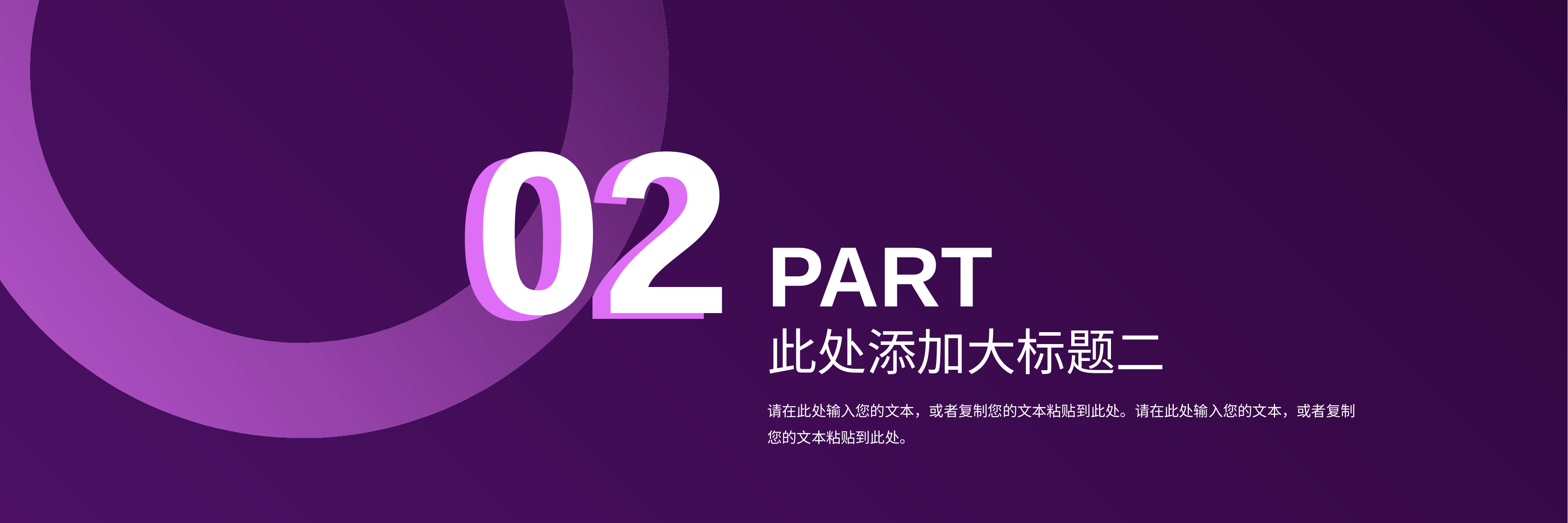

02
02
PART
此处添加大标题二
请在此处输入您的文本，或者复制您的文本粘贴到此处。请在此处输入您的文本，或者复制您的文本粘贴到此处。